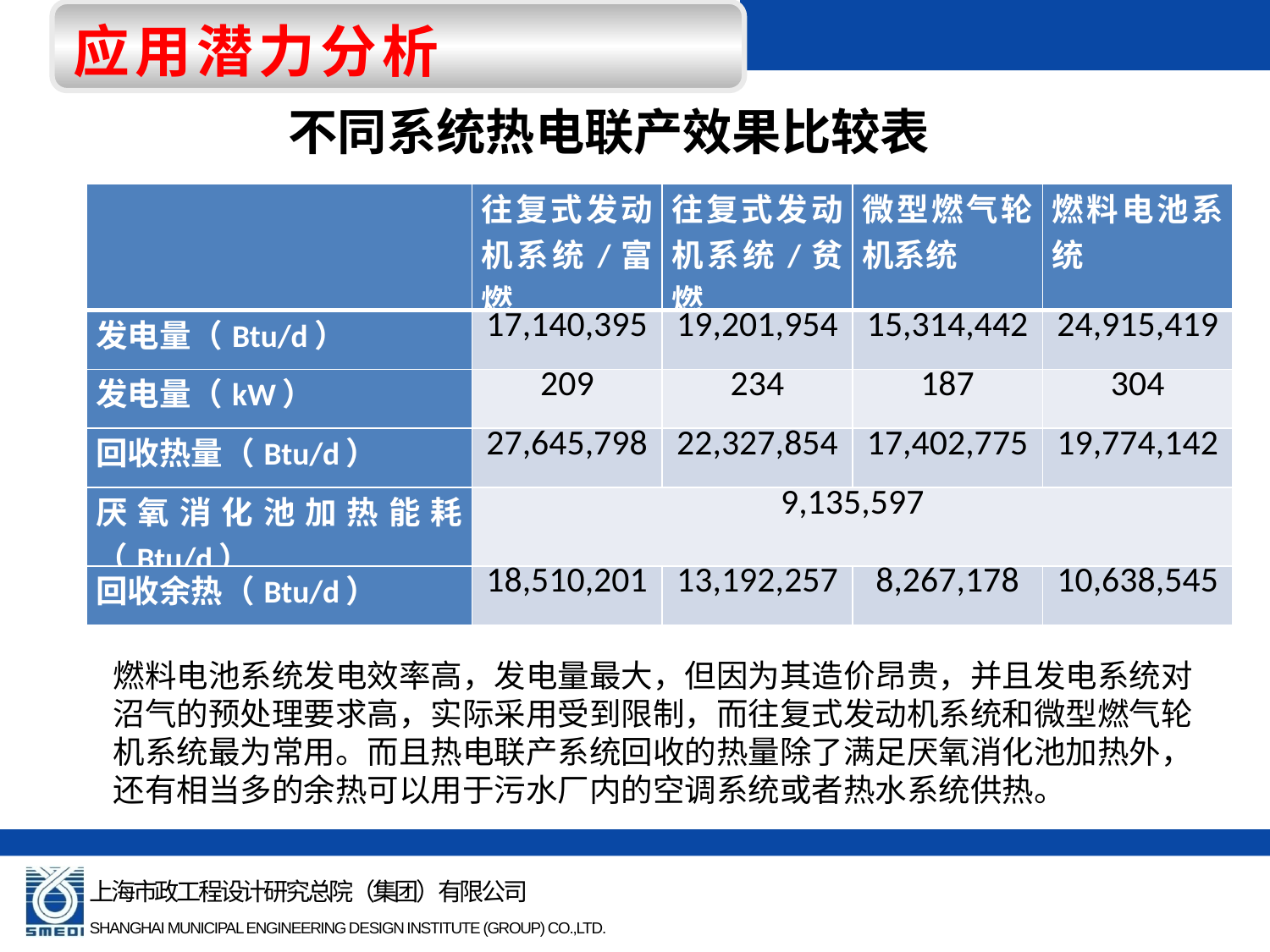

应用潜力分析
不同系统热电联产效果比较表
|  | 往复式发动机系统/富燃 | 往复式发动机系统/贫燃 | 微型燃气轮机系统 | 燃料电池系统 |
| --- | --- | --- | --- | --- |
| 发电量（Btu/d） | 17,140,395 | 19,201,954 | 15,314,442 | 24,915,419 |
| 发电量（kW） | 209 | 234 | 187 | 304 |
| 回收热量（Btu/d） | 27,645,798 | 22,327,854 | 17,402,775 | 19,774,142 |
| 厌氧消化池加热能耗（Btu/d） | 9,135,597 |  |  |  |
| 回收余热（Btu/d） | 18,510,201 | 13,192,257 | 8,267,178 | 10,638,545 |
燃料电池系统发电效率高，发电量最大，但因为其造价昂贵，并且发电系统对沼气的预处理要求高，实际采用受到限制，而往复式发动机系统和微型燃气轮机系统最为常用。而且热电联产系统回收的热量除了满足厌氧消化池加热外，还有相当多的余热可以用于污水厂内的空调系统或者热水系统供热。